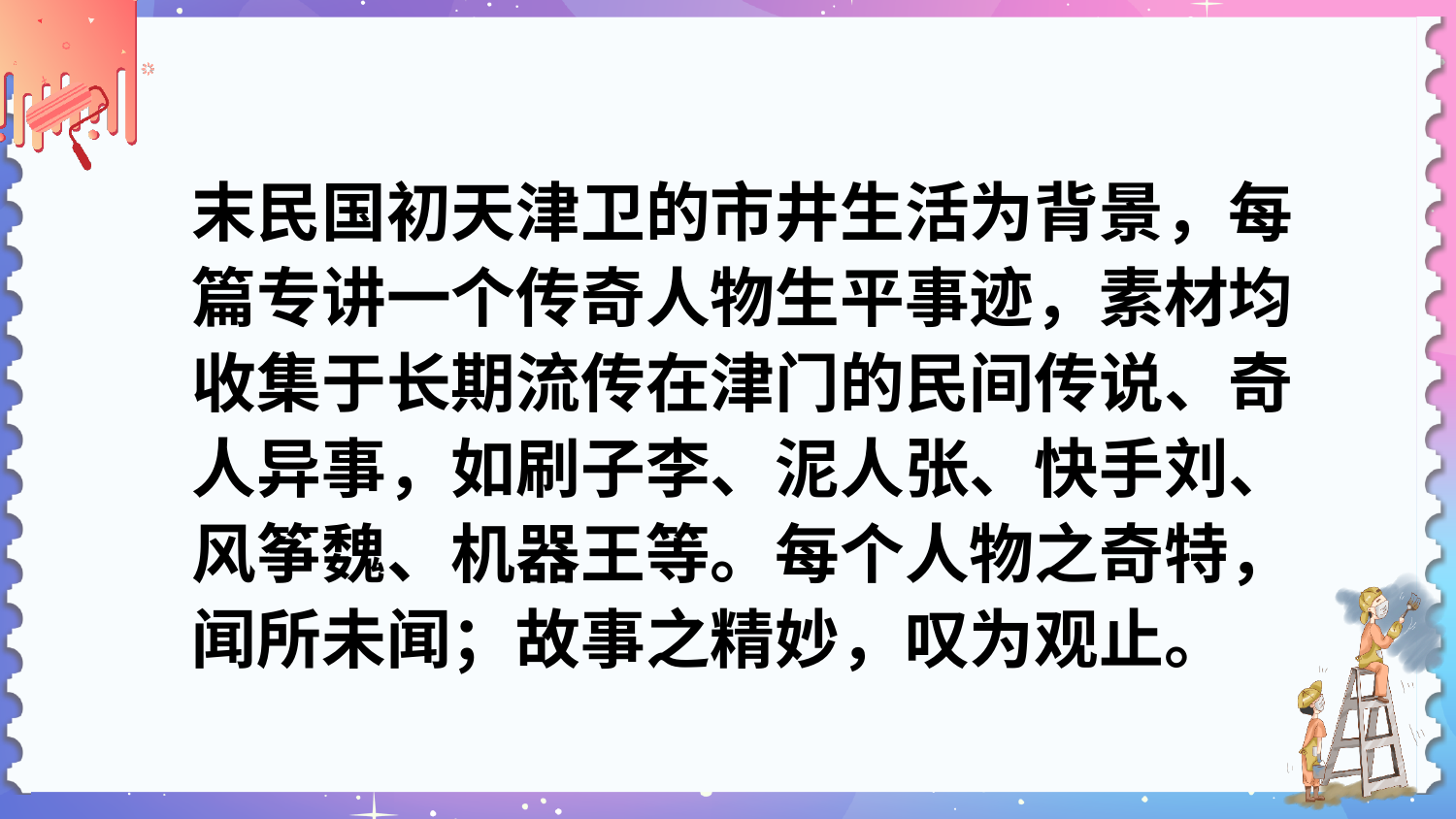

末民国初天津卫的市井生活为背景，每篇专讲一个传奇人物生平事迹，素材均收集于长期流传在津门的民间传说、奇人异事，如刷子李、泥人张、快手刘、风筝魏、机器王等。每个人物之奇特，闻所未闻；故事之精妙，叹为观止。